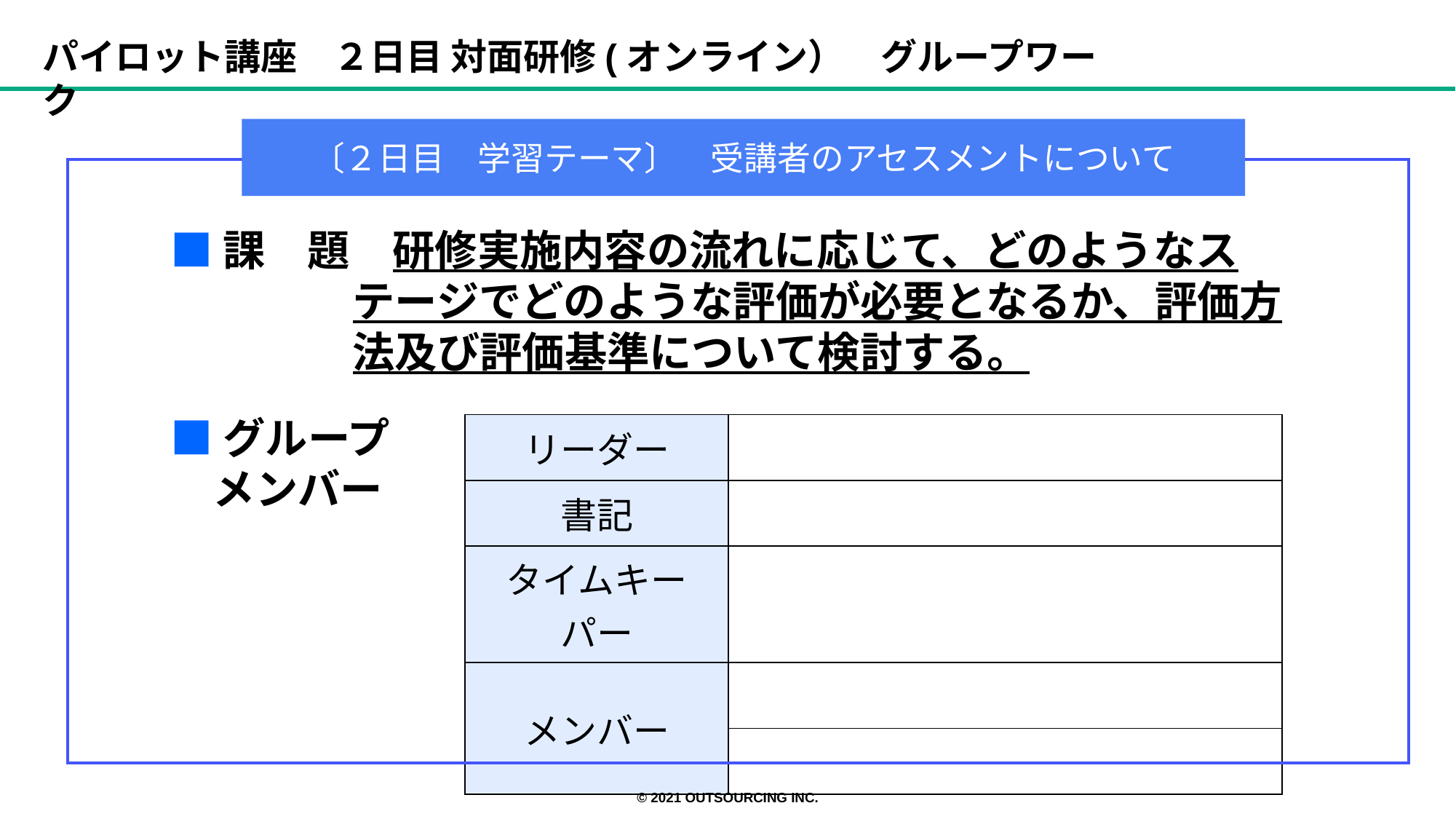

パイロット講座　２日目 対面研修(オンライン）　グループワーク
〔２日目　学習テーマ〕　受講者のアセスメントについて

■課　題　研修実施内容の流れに応じて、どのようなステージでどのような評価が必要となるか、評価方法及び評価基準について検討する。
■グループ
メンバー
| リーダー |  |
| --- | --- |
| 書記 |  |
| タイムキーパー |  |
| メンバー |  |
|  |  |
© 2021 OUTSOURCING Inc.